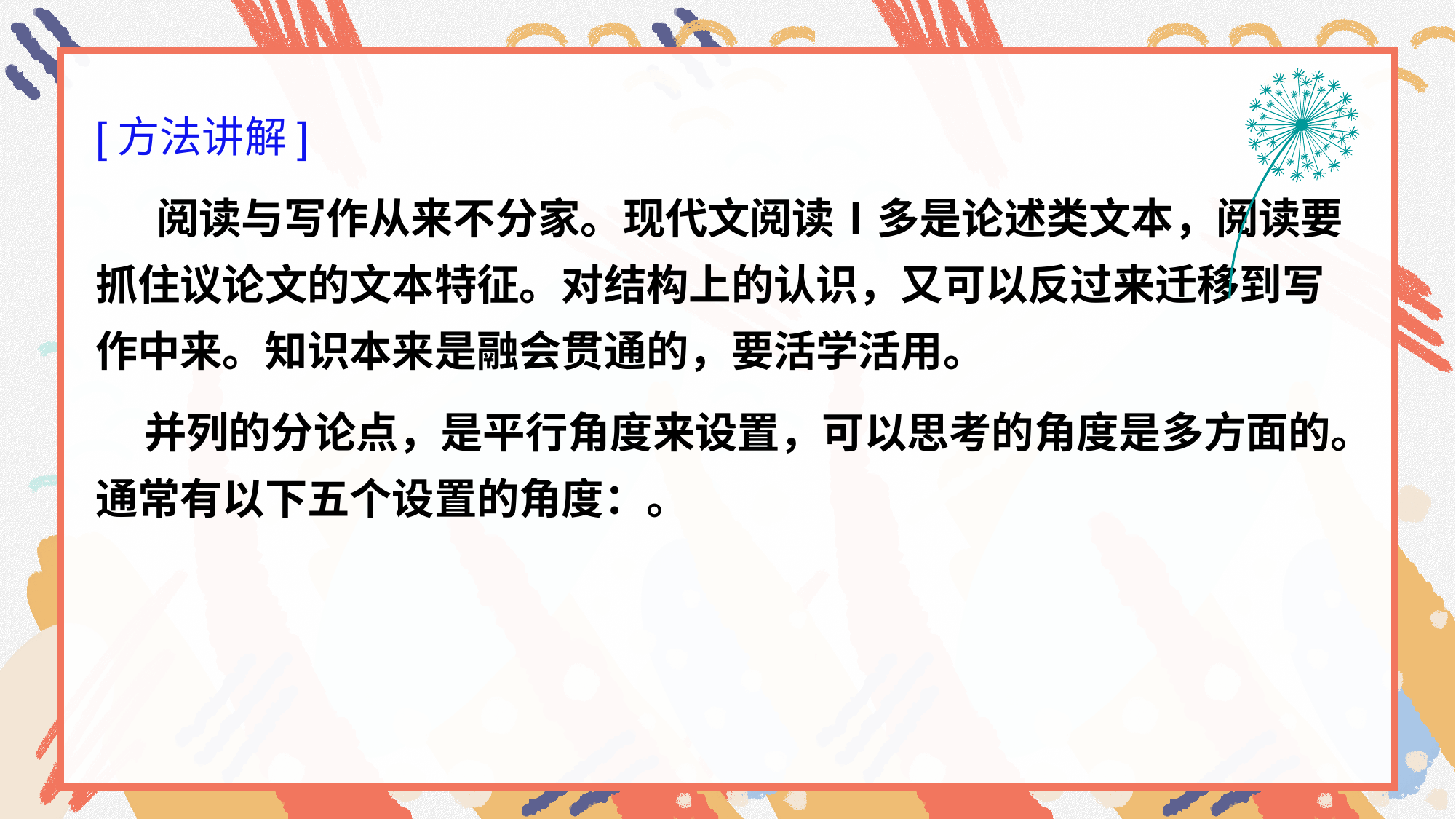

[方法讲解]
     阅读与写作从来不分家。现代文阅读Ⅰ多是论述类文本，阅读要抓住议论文的文本特征。对结构上的认识，又可以反过来迁移到写作中来。知识本来是融会贯通的，要活学活用。
    并列的分论点，是平行角度来设置，可以思考的角度是多方面的。通常有以下五个设置的角度：。